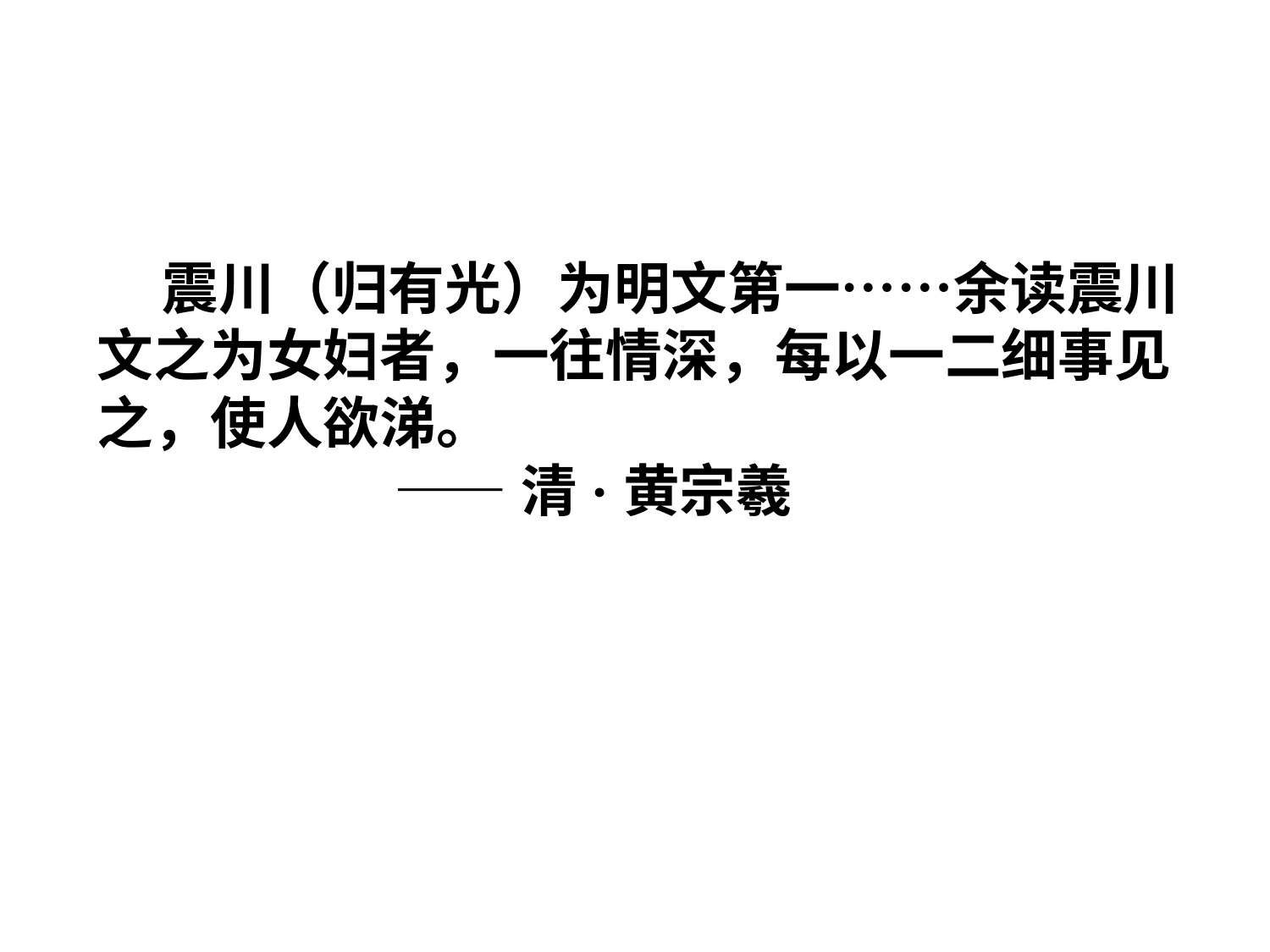

震川（归有光）为明文第一……余读震川文之为女妇者，一往情深，每以一二细事见之，使人欲涕。
                       ——清·黄宗羲